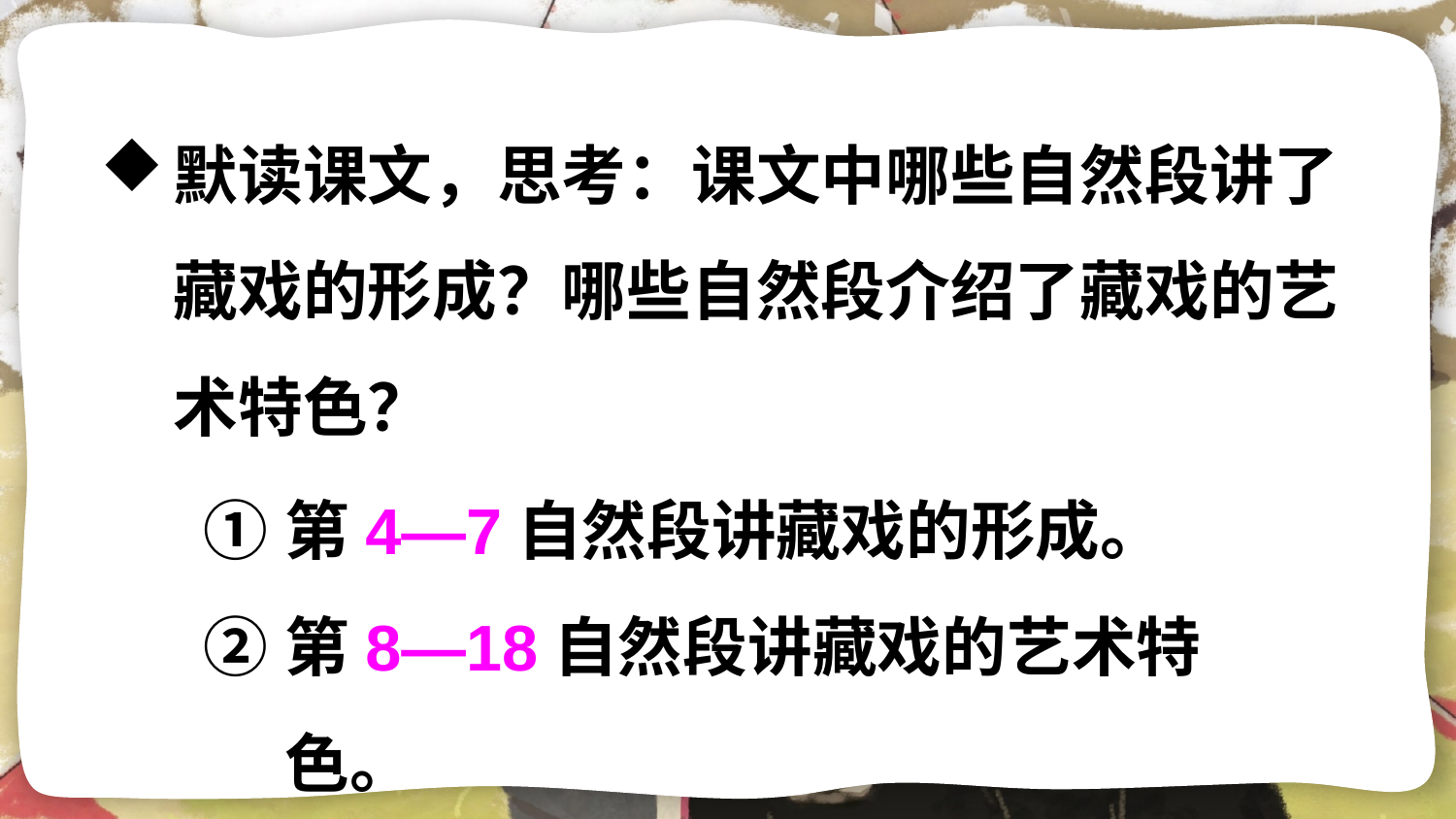

默读课文，思考：课文中哪些自然段讲了藏戏的形成？哪些自然段介绍了藏戏的艺术特色？
第4—7自然段讲藏戏的形成。
第8—18自然段讲藏戏的艺术特色。